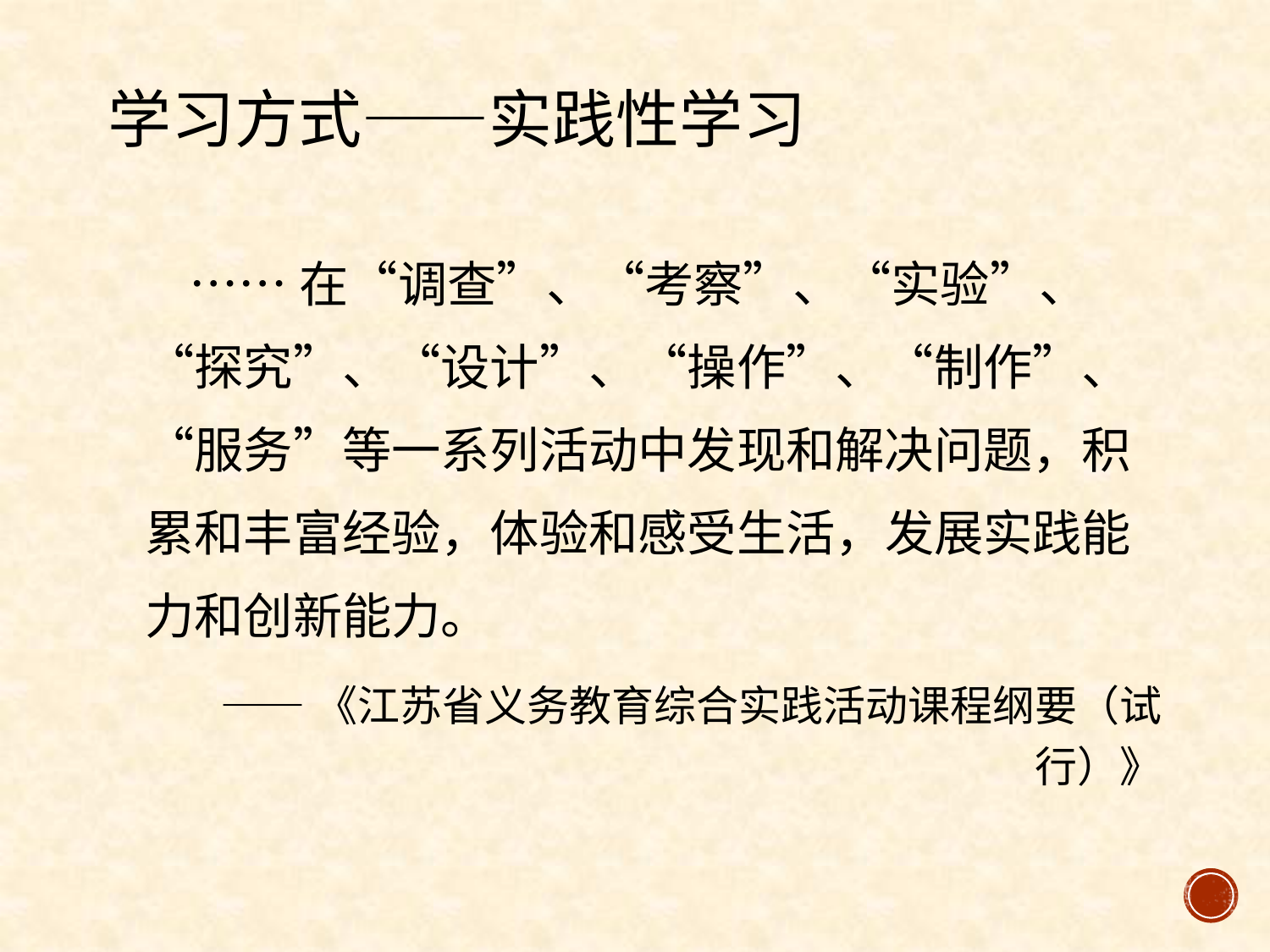

# 学习方式——实践性学习
    ……在“调查”、“考察”、“实验”、   “探究”、“设计”、“操作”、“制作”、“服务”等一系列活动中发现和解决问题，积累和丰富经验，体验和感受生活，发展实践能力和创新能力。
——《江苏省义务教育综合实践活动课程纲要（试行）》